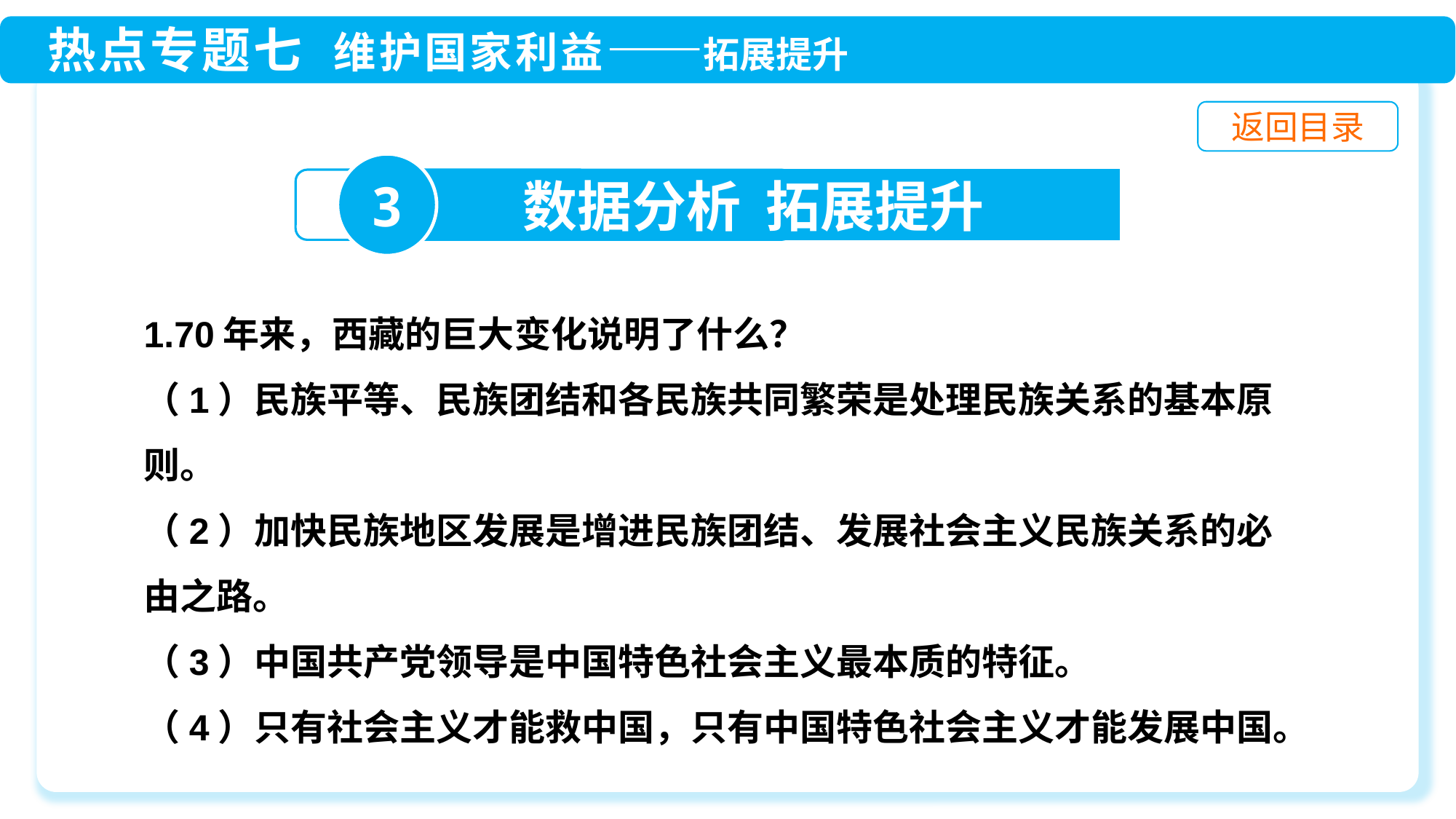

3

数据分析  拓展提升
1.70年来，西藏的巨大变化说明了什么？
（1）民族平等、民族团结和各民族共同繁荣是处理民族关系的基本原则。
（2）加快民族地区发展是增进民族团结、发展社会主义民族关系的必由之路。
（3）中国共产党领导是中国特色社会主义最本质的特征。
（4）只有社会主义才能救中国，只有中国特色社会主义才能发展中国。